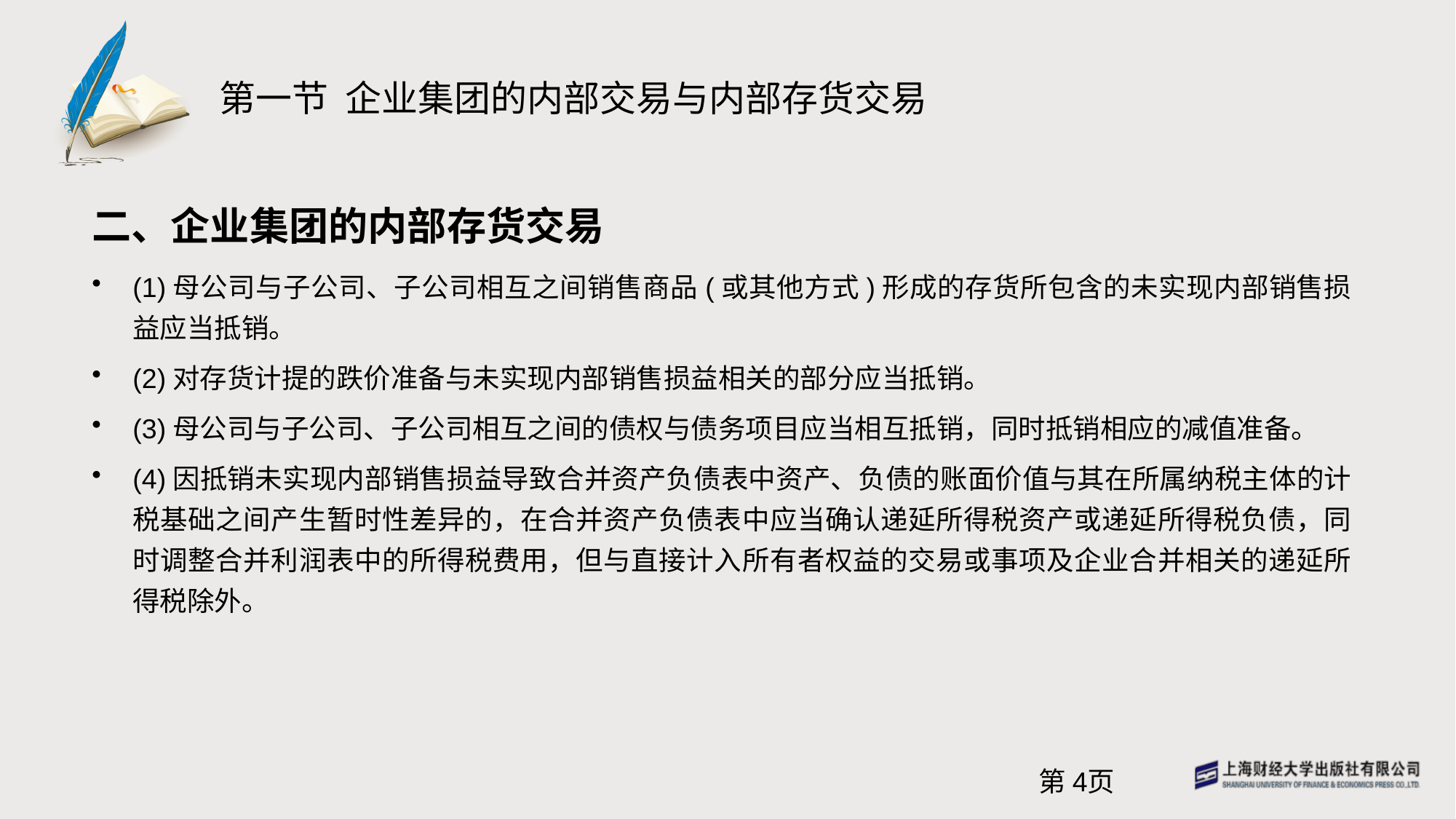

# 第一节  企业集团的内部交易与内部存货交易
二、企业集团的内部存货交易
(1)母公司与子公司、子公司相互之间销售商品(或其他方式)形成的存货所包含的未实现内部销售损益应当抵销。
(2)对存货计提的跌价准备与未实现内部销售损益相关的部分应当抵销。
(3)母公司与子公司、子公司相互之间的债权与债务项目应当相互抵销，同时抵销相应的减值准备。
(4)因抵销未实现内部销售损益导致合并资产负债表中资产、负债的账面价值与其在所属纳税主体的计税基础之间产生暂时性差异的，在合并资产负债表中应当确认递延所得税资产或递延所得税负债，同时调整合并利润表中的所得税费用，但与直接计入所有者权益的交易或事项及企业合并相关的递延所得税除外。

4